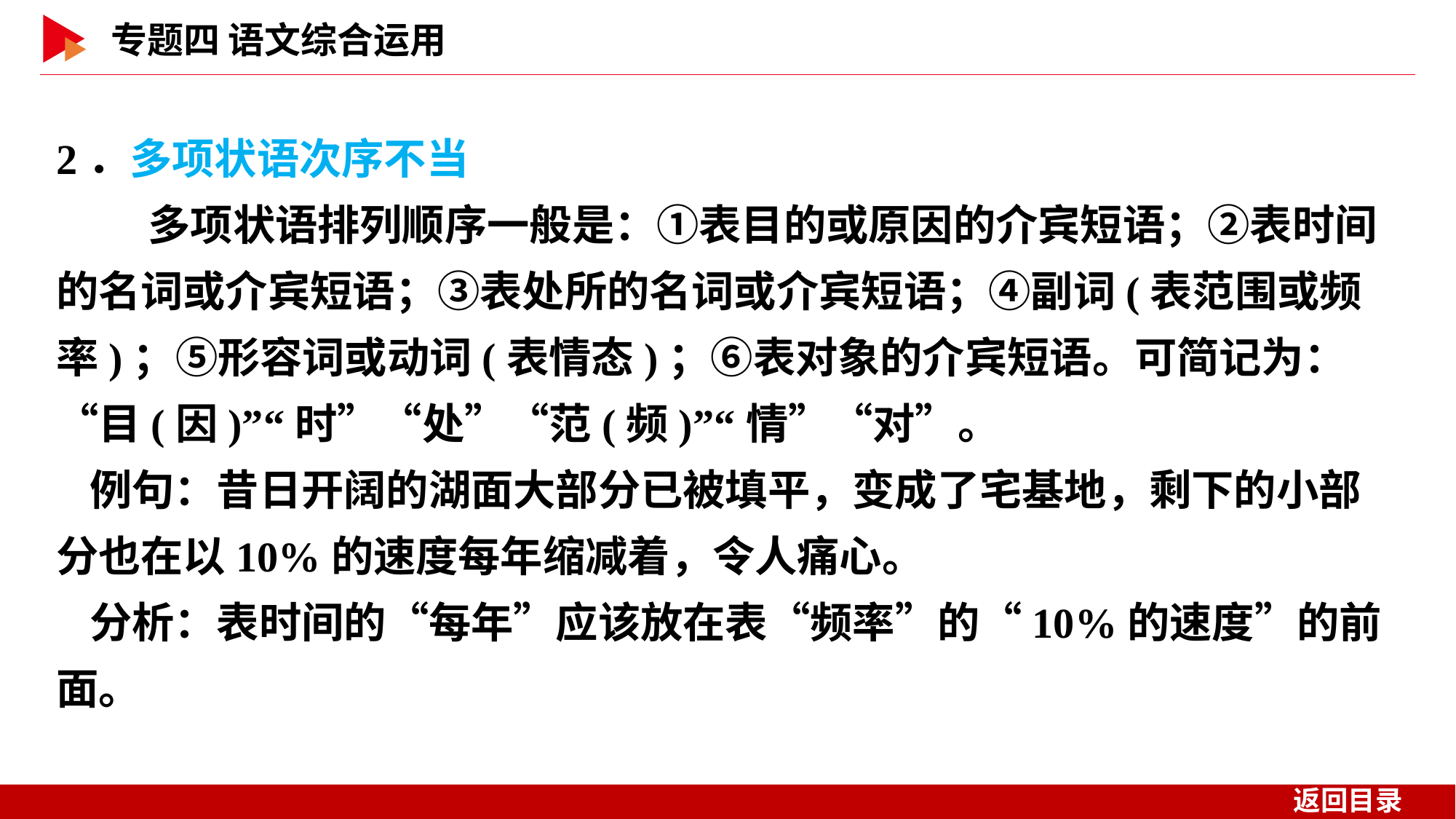

2．多项状语次序不当
     多项状语排列顺序一般是：①表目的或原因的介宾短语；②表时间的名词或介宾短语；③表处所的名词或介宾短语；④副词(表范围或频率)；⑤形容词或动词(表情态)；⑥表对象的介宾短语。可简记为：“目(因)”“时”“处”“范(频)”“情”“对”。
例句：昔日开阔的湖面大部分已被填平，变成了宅基地，剩下的小部分也在以10%的速度每年缩减着，令人痛心。
分析：表时间的“每年”应该放在表“频率”的“10%的速度”的前面。